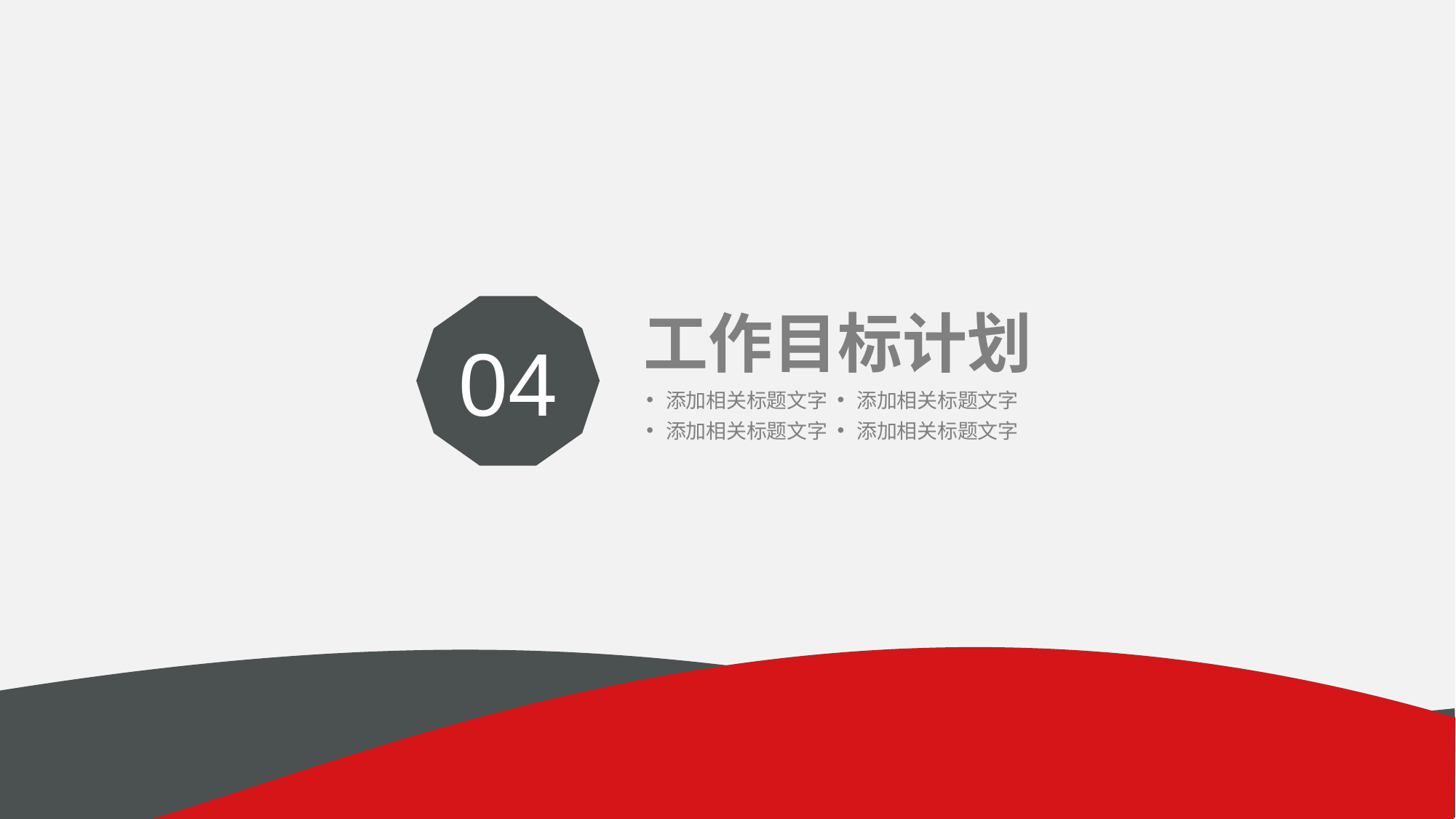

04
工作目标计划
添加相关标题文字
添加相关标题文字
添加相关标题文字
添加相关标题文字